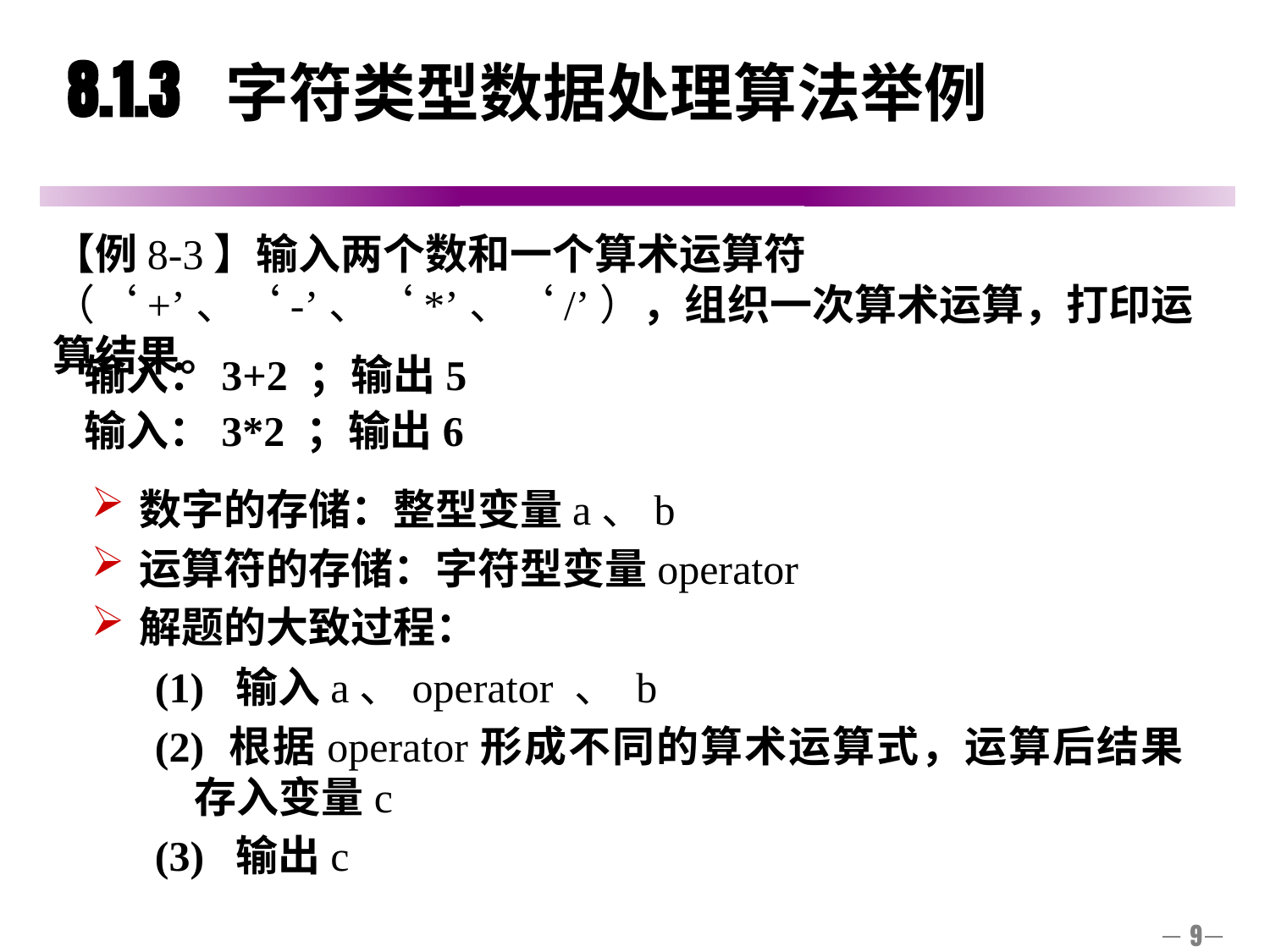

# 8.1.3  字符类型数据处理算法举例
【例8-3】输入两个数和一个算术运算符（‘+’、‘-’、‘*’、‘/’），组织一次算术运算，打印运算结果。
输入：3+2 ；输出5
输入：3*2 ；输出6
数字的存储：整型变量a、b
运算符的存储：字符型变量operator
解题的大致过程：
(1)  输入a、operator 、 b
(2) 根据operator形成不同的算术运算式，运算后结果存入变量c
(3)  输出c
－9－